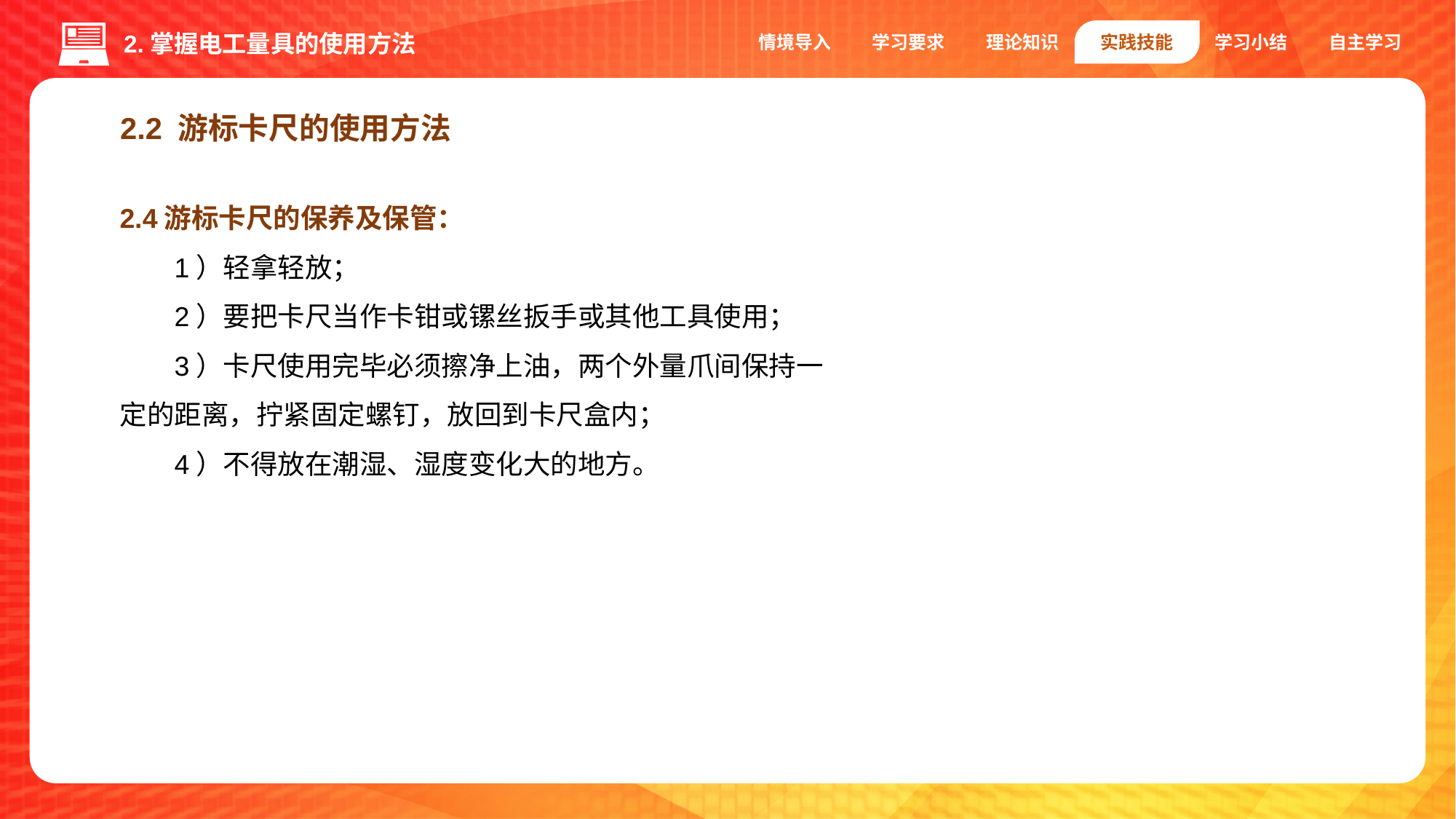

情境导入
学习要求
理论知识
实践技能
学习小结
自主学习

2.掌握电工量具的使用方法
2.2 游标卡尺的使用方法
2.4游标卡尺的保养及保管：
1）轻拿轻放；
2）要把卡尺当作卡钳或镙丝扳手或其他工具使用；
3）卡尺使用完毕必须擦净上油，两个外量爪间保持一定的距离，拧紧固定螺钉，放回到卡尺盒内；
4）不得放在潮湿、湿度变化大的地方。